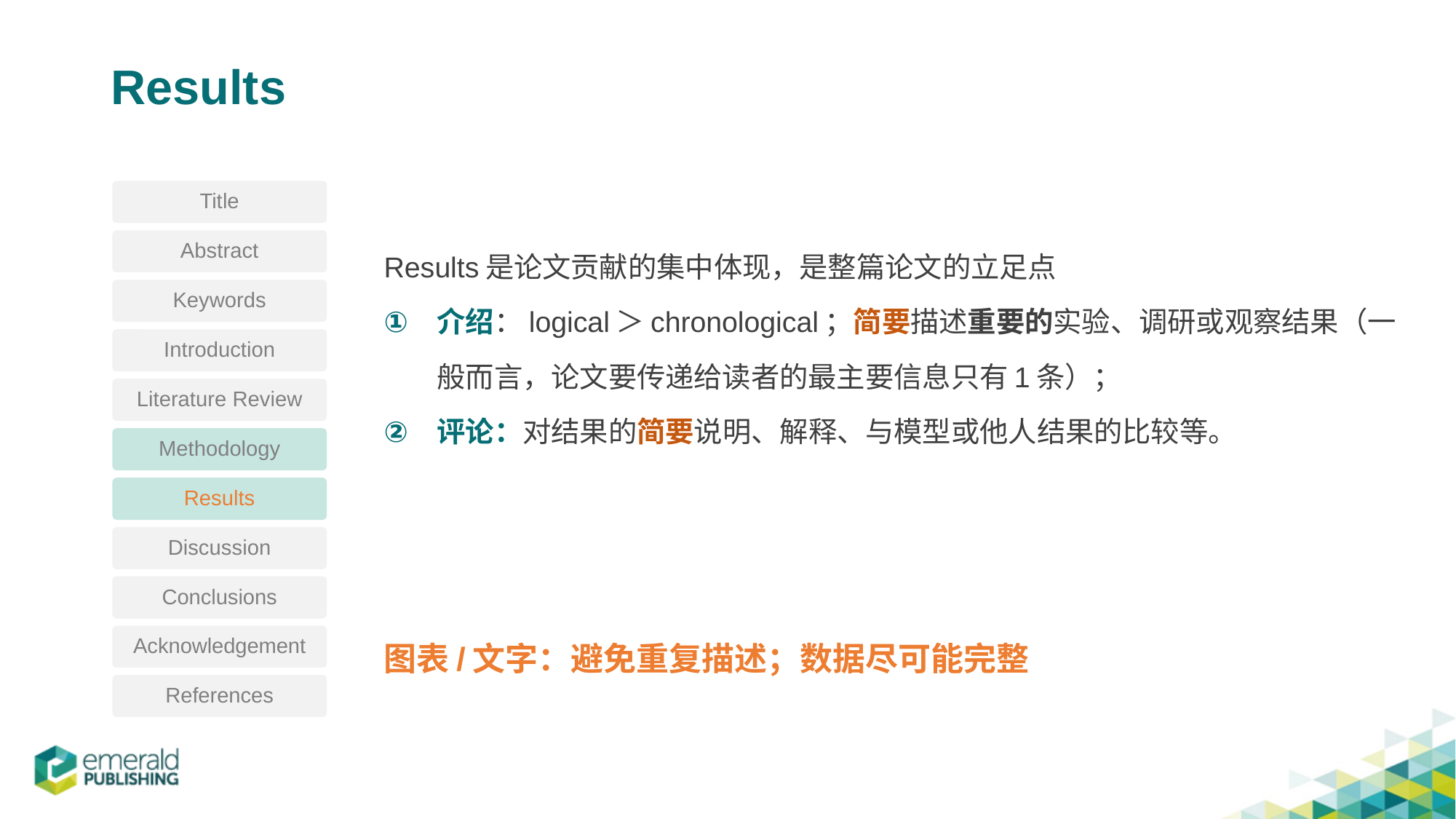

# Results

Title
Results是论文贡献的集中体现，是整篇论文的立足点
介绍：logical＞chronological；简要描述重要的实验、调研或观察结果（一般而言，论文要传递给读者的最主要信息只有1条）；
评论：对结果的简要说明、解释、与模型或他人结果的比较等。

图表/文字：避免重复描述；数据尽可能完整

Abstract

Keywords

Introduction

Literature Review

Methodology

Results

Discussion

Conclusions

Acknowledgement

References